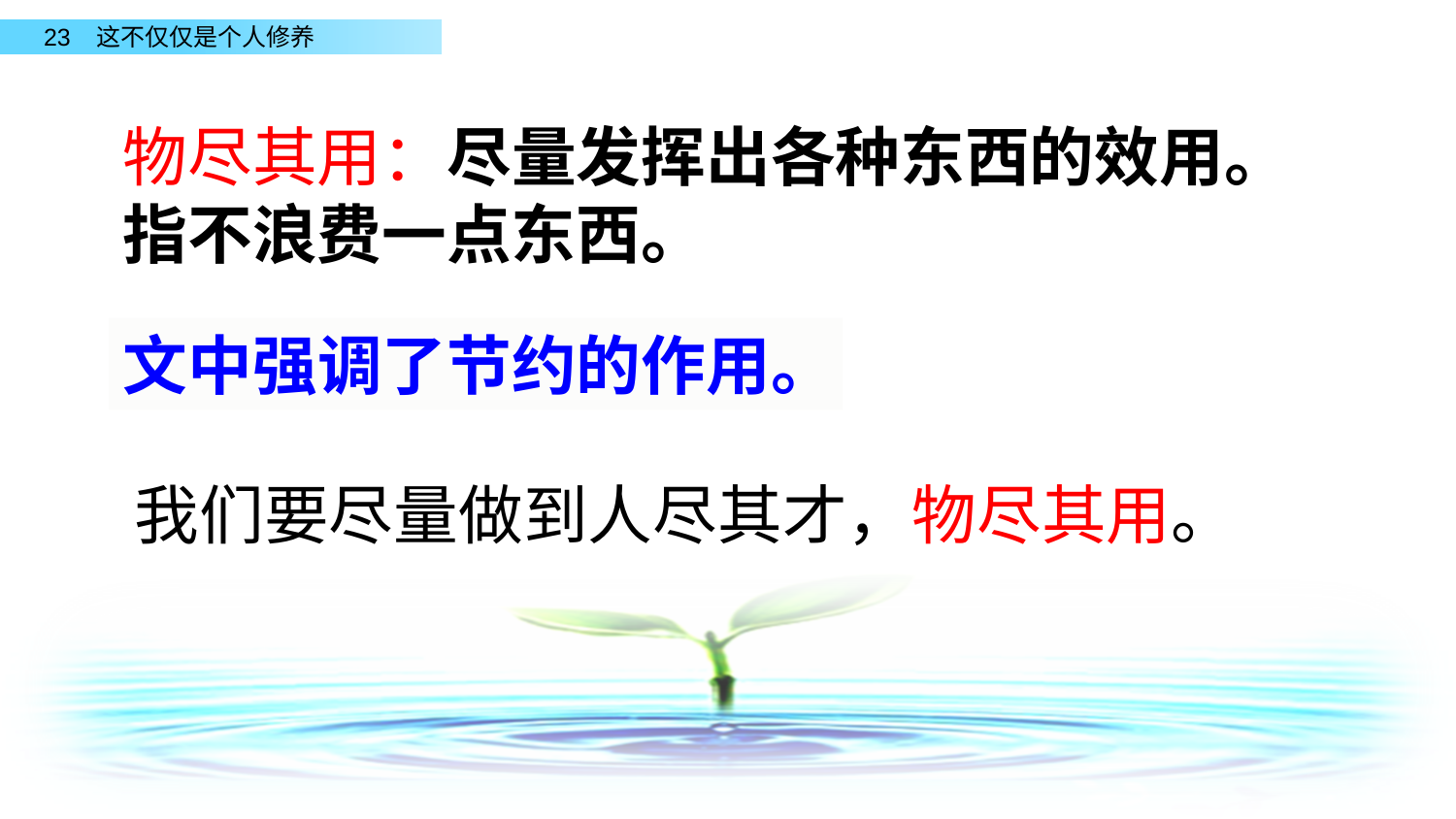

物尽其用：尽量发挥出各种东西的效用。指不浪费一点东西。
文中强调了节约的作用。
我们要尽量做到人尽其才，物尽其用。